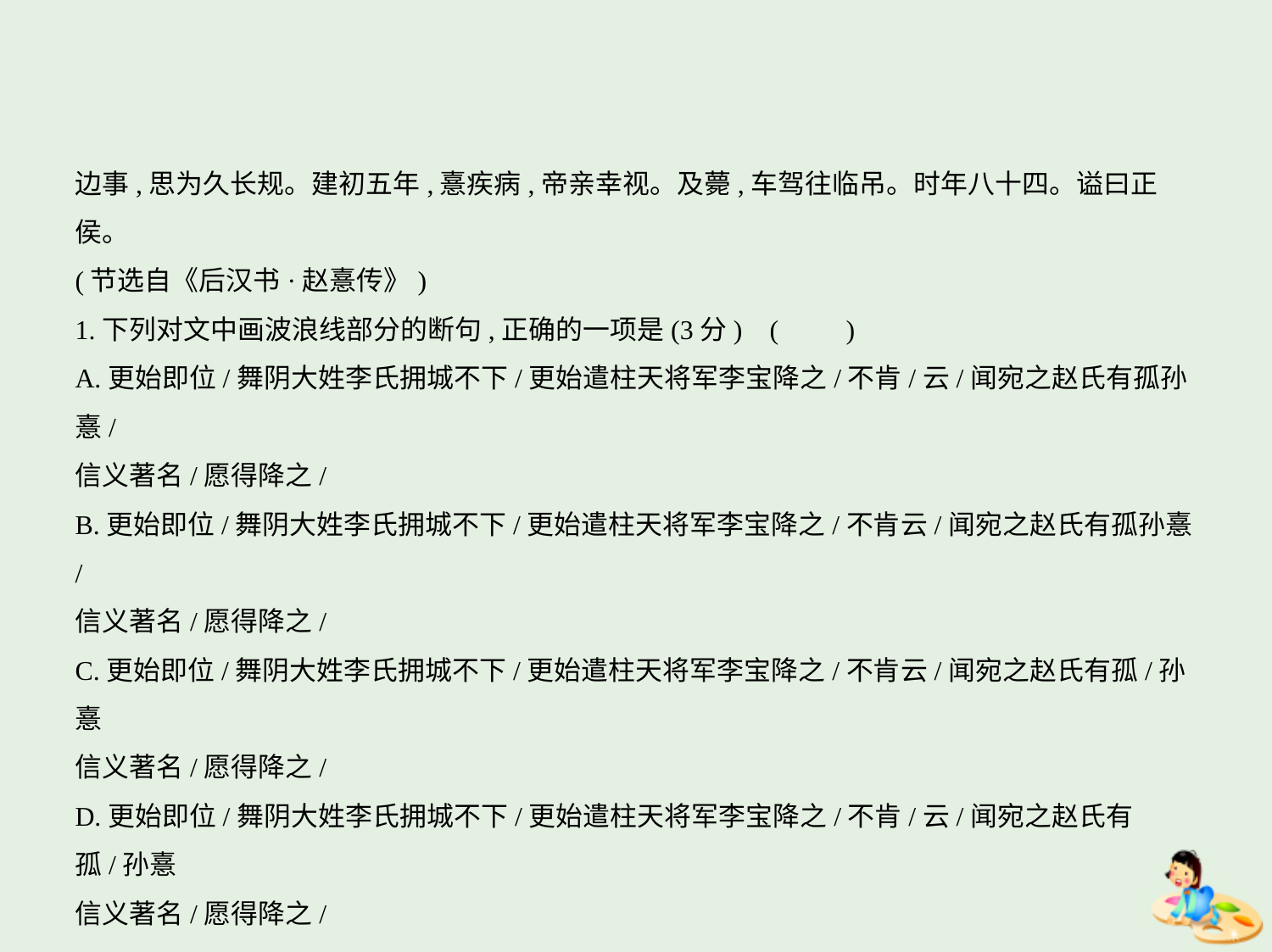

边事,思为久长规。建初五年,憙疾病,帝亲幸视。及薨,车驾往临吊。时年八十四。谥曰正侯。
(节选自《后汉书·赵憙传》)
1.下列对文中画波浪线部分的断句,正确的一项是(3分) (　　)
A.更始即位/舞阴大姓李氏拥城不下/更始遣柱天将军李宝降之/不肯/云/闻宛之赵氏有孤孙憙/
信义著名/愿得降之/
B.更始即位/舞阴大姓李氏拥城不下/更始遣柱天将军李宝降之/不肯云/闻宛之赵氏有孤孙憙/
信义著名/愿得降之/
C.更始即位/舞阴大姓李氏拥城不下/更始遣柱天将军李宝降之/不肯云/闻宛之赵氏有孤/孙憙
信义著名/愿得降之/
D.更始即位/舞阴大姓李氏拥城不下/更始遣柱天将军李宝降之/不肯/云/闻宛之赵氏有孤/孙憙
信义著名/愿得降之/